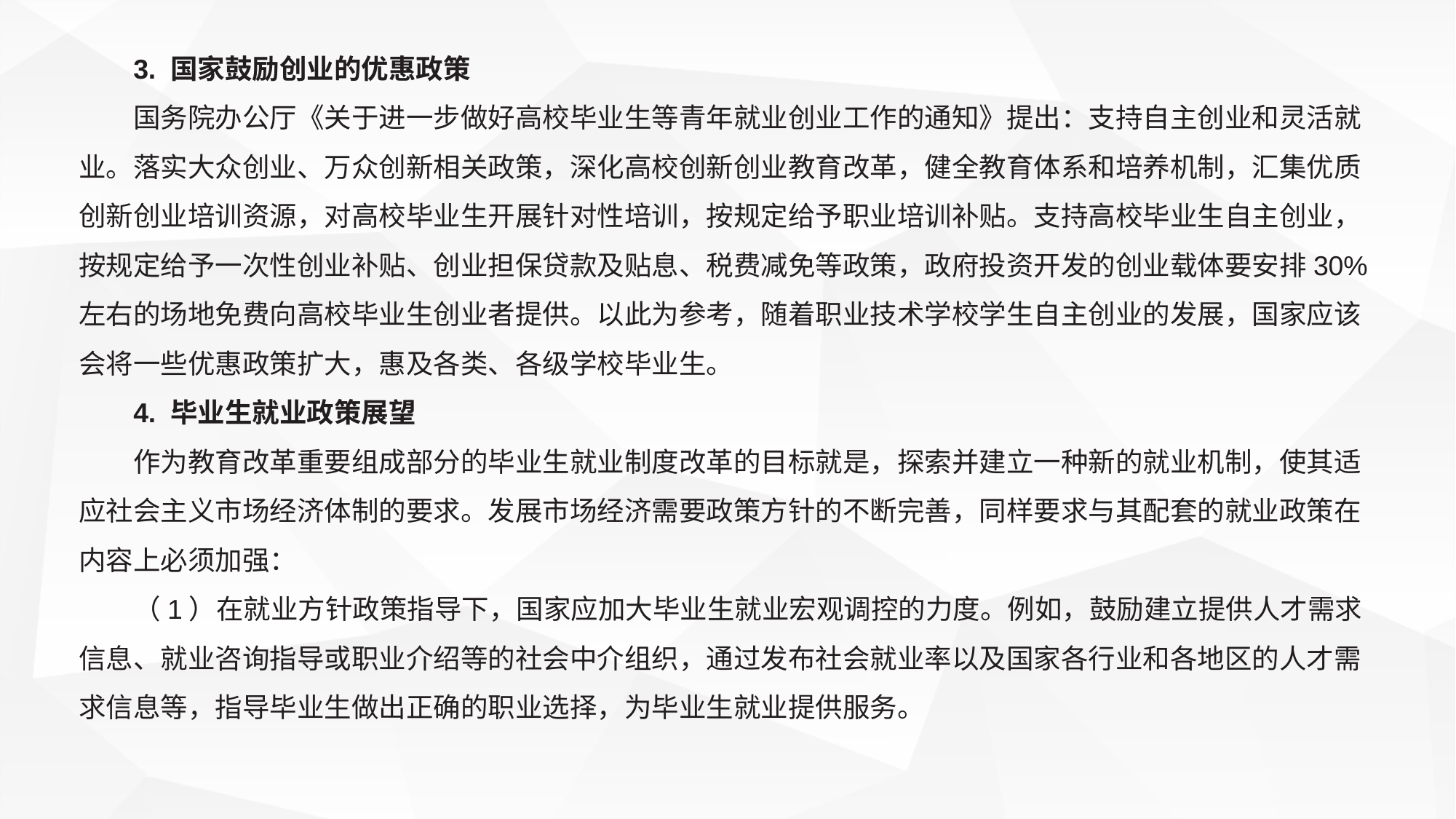

3. 国家鼓励创业的优惠政策
国务院办公厅《关于进一步做好高校毕业生等青年就业创业工作的通知》提出：支持自主创业和灵活就业。落实大众创业、万众创新相关政策，深化高校创新创业教育改革，健全教育体系和培养机制，汇集优质创新创业培训资源，对高校毕业生开展针对性培训，按规定给予职业培训补贴。支持高校毕业生自主创业，按规定给予一次性创业补贴、创业担保贷款及贴息、税费减免等政策，政府投资开发的创业载体要安排30%左右的场地免费向高校毕业生创业者提供。以此为参考，随着职业技术学校学生自主创业的发展，国家应该会将一些优惠政策扩大，惠及各类、各级学校毕业生。
4. 毕业生就业政策展望
作为教育改革重要组成部分的毕业生就业制度改革的目标就是，探索并建立一种新的就业机制，使其适应社会主义市场经济体制的要求。发展市场经济需要政策方针的不断完善，同样要求与其配套的就业政策在内容上必须加强：
（1）在就业方针政策指导下，国家应加大毕业生就业宏观调控的力度。例如，鼓励建立提供人才需求信息、就业咨询指导或职业介绍等的社会中介组织，通过发布社会就业率以及国家各行业和各地区的人才需求信息等，指导毕业生做出正确的职业选择，为毕业生就业提供服务。